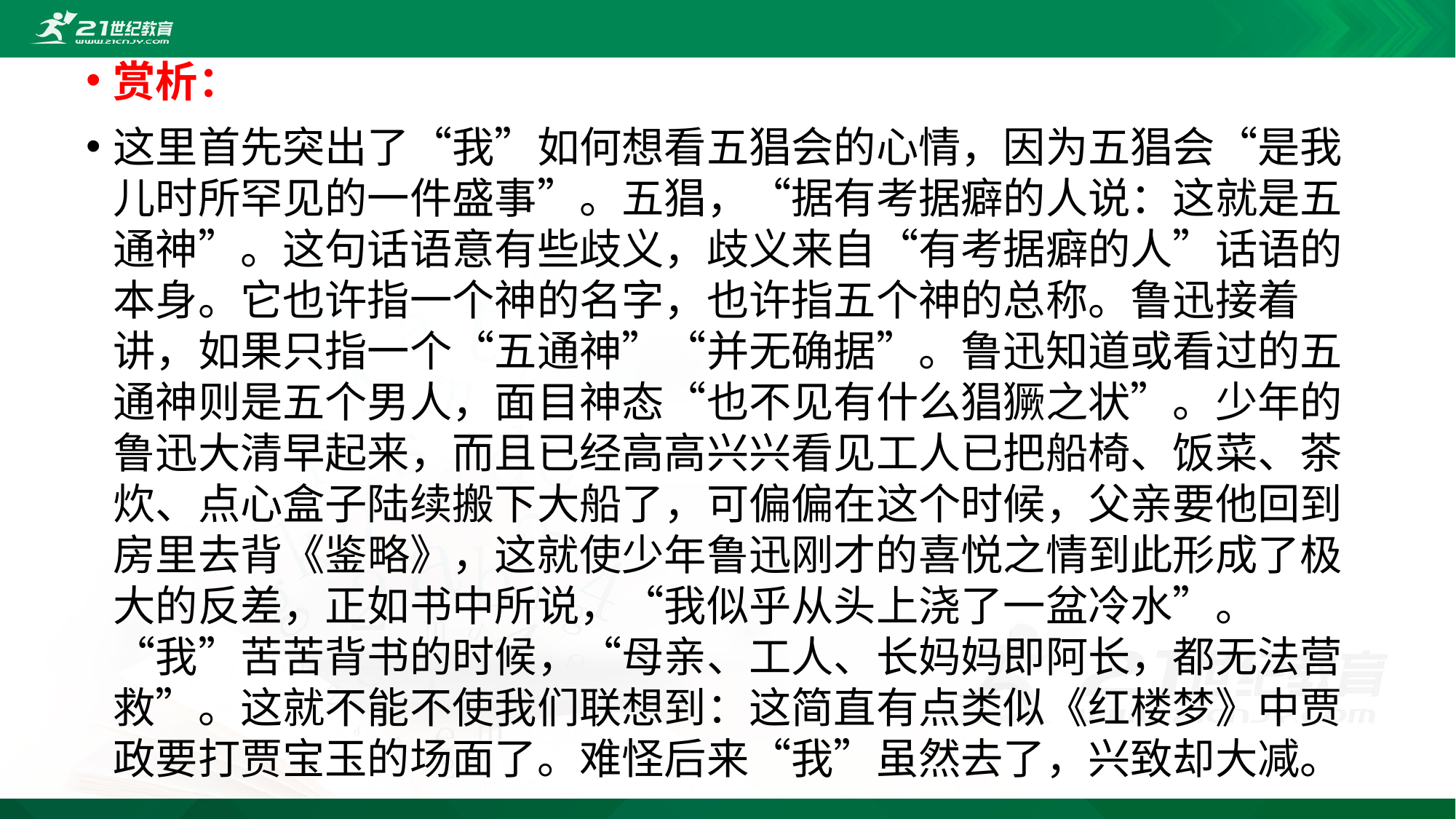

赏析：
这里首先突出了“我”如何想看五猖会的心情，因为五猖会“是我儿时所罕见的一件盛事”。五猖，“据有考据癖的人说：这就是五通神”。这句话语意有些歧义，歧义来自“有考据癖的人”话语的本身。它也许指一个神的名字，也许指五个神的总称。鲁迅接着讲，如果只指一个“五通神”“并无确据”。鲁迅知道或看过的五通神则是五个男人，面目神态“也不见有什么猖獗之状”。少年的鲁迅大清早起来，而且已经高高兴兴看见工人已把船椅、饭菜、茶炊、点心盒子陆续搬下大船了，可偏偏在这个时候，父亲要他回到房里去背《鉴略》，这就使少年鲁迅刚才的喜悦之情到此形成了极大的反差，正如书中所说，“我似乎从头上浇了一盆冷水”。“我”苦苦背书的时候，“母亲、工人、长妈妈即阿长，都无法营救”。这就不能不使我们联想到：这简直有点类似《红楼梦》中贾政要打贾宝玉的场面了。难怪后来“我”虽然去了，兴致却大减。